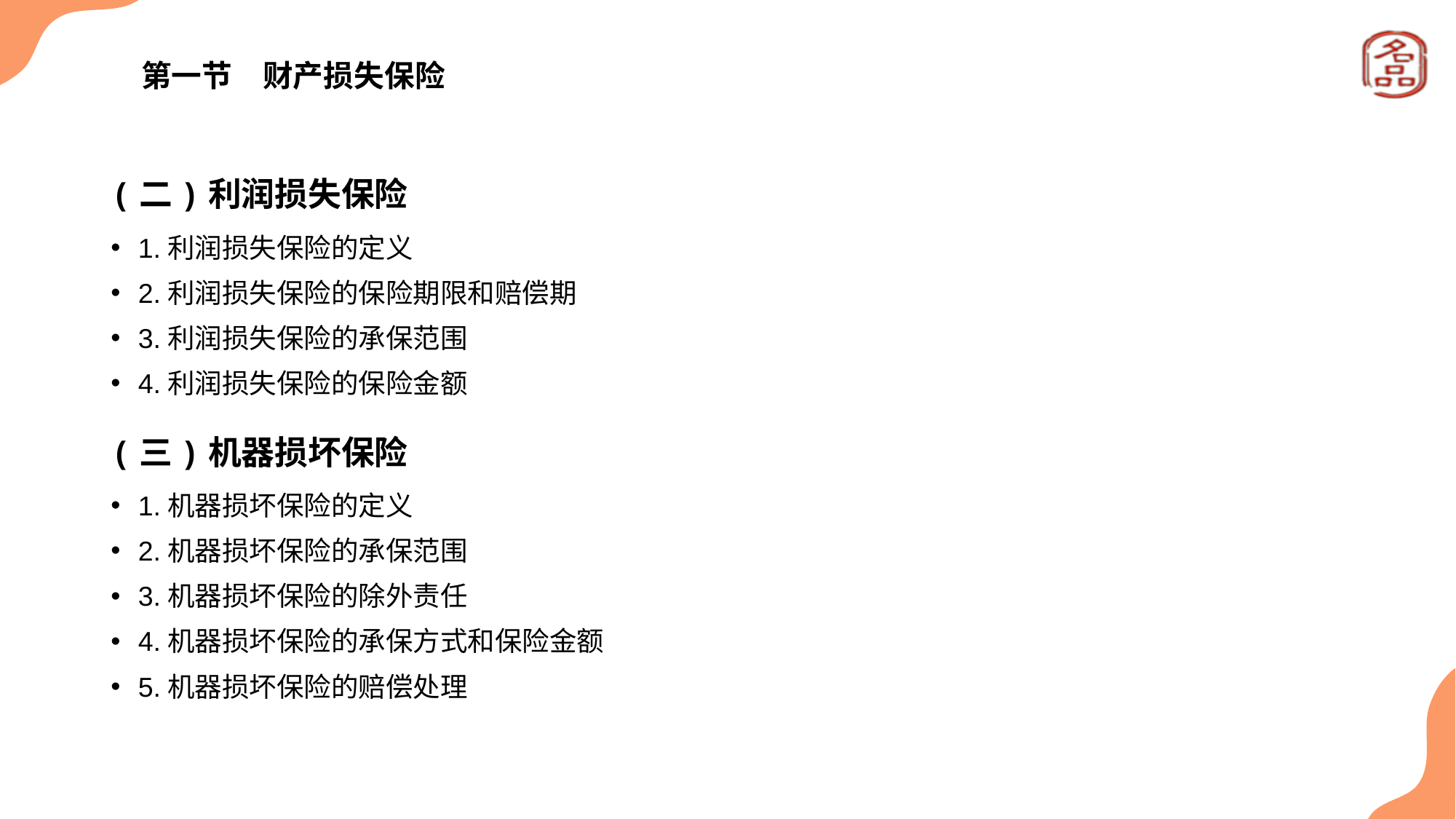

# 第一节　财产损失保险
(二)利润损失保险
1.利润损失保险的定义
2.利润损失保险的保险期限和赔偿期
3.利润损失保险的承保范围
4.利润损失保险的保险金额
(三)机器损坏保险
1.机器损坏保险的定义
2.机器损坏保险的承保范围
3.机器损坏保险的除外责任
4.机器损坏保险的承保方式和保险金额
5.机器损坏保险的赔偿处理